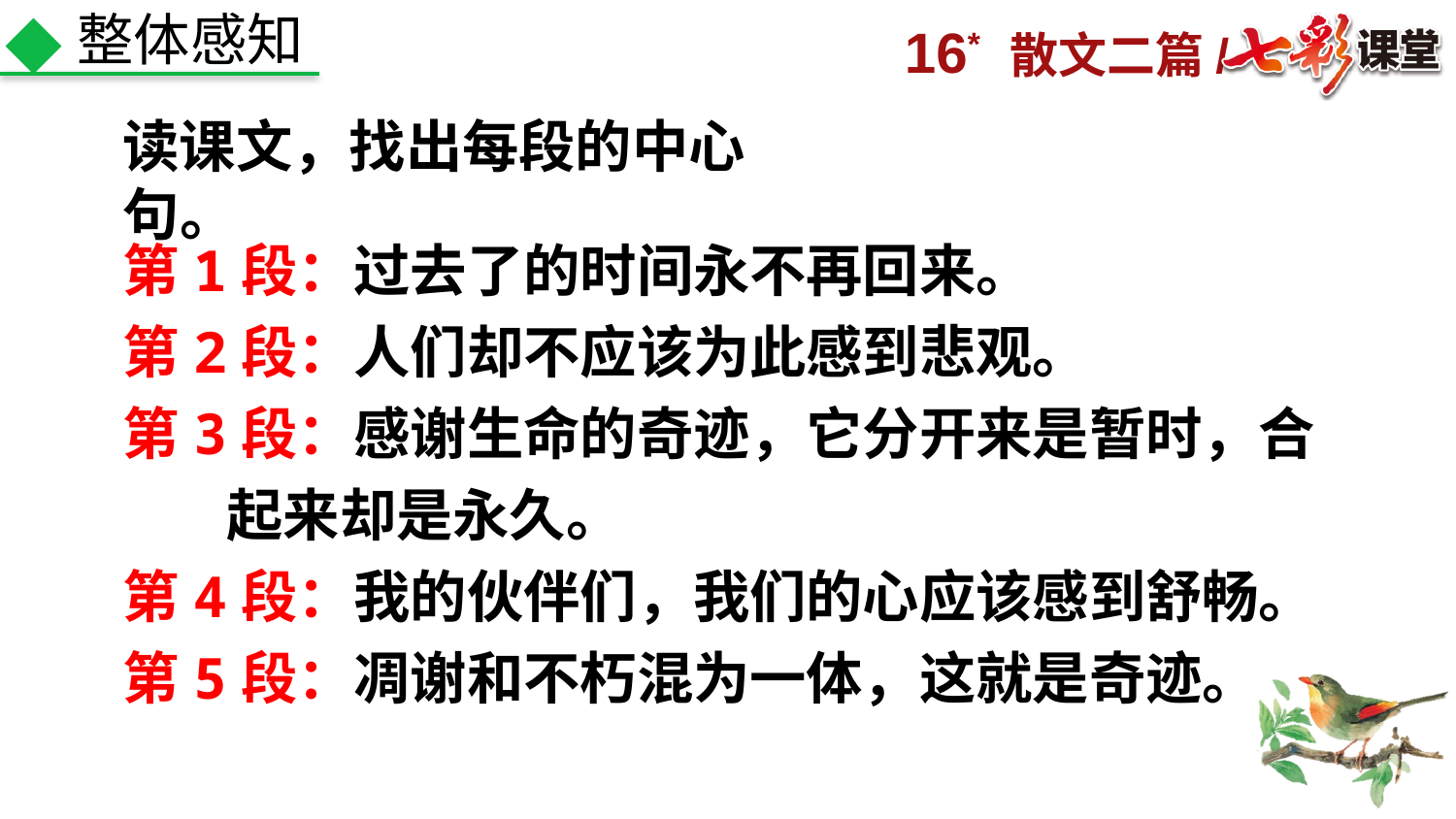

整体感知

读课文，找出每段的中心句。
第1段：过去了的时间永不再回来。
第2段：人们却不应该为此感到悲观。
第3段：感谢生命的奇迹，它分开来是暂时，合
       起来却是永久。
第4段：我的伙伴们，我们的心应该感到舒畅。
第5段：凋谢和不朽混为一体，这就是奇迹。